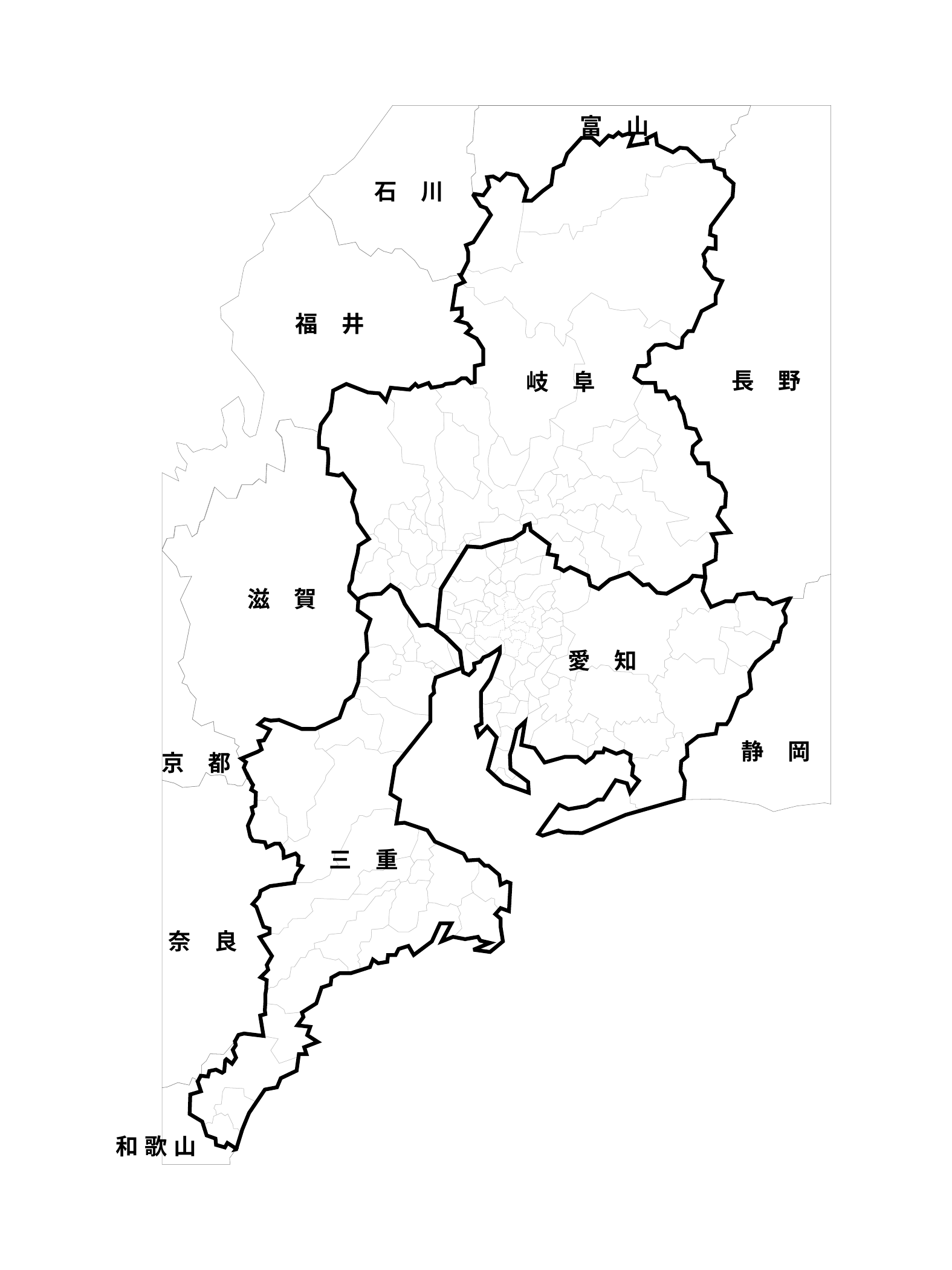

富　山
石　川
福　井
長　野
滋　賀
静　岡
京　都
奈　良
和 歌 山

岐　阜

愛　知

三　重